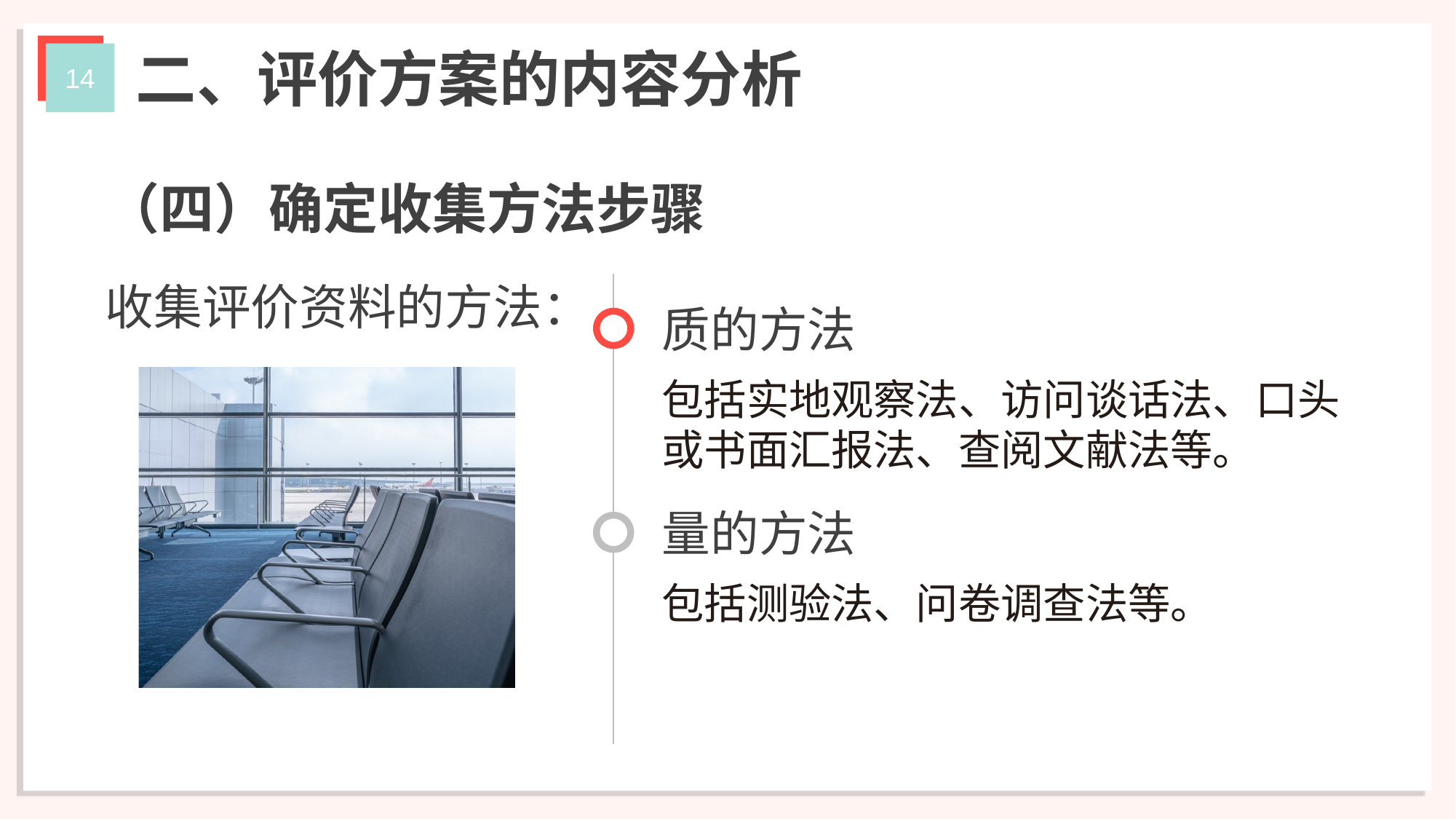

二、评价方案的内容分析
（四）确定收集方法步骤
收集评价资料的方法：

质的方法
包括实地观察法、访问谈话法、口头或书面汇报法、查阅文献法等。

量的方法
包括测验法、问卷调查法等。